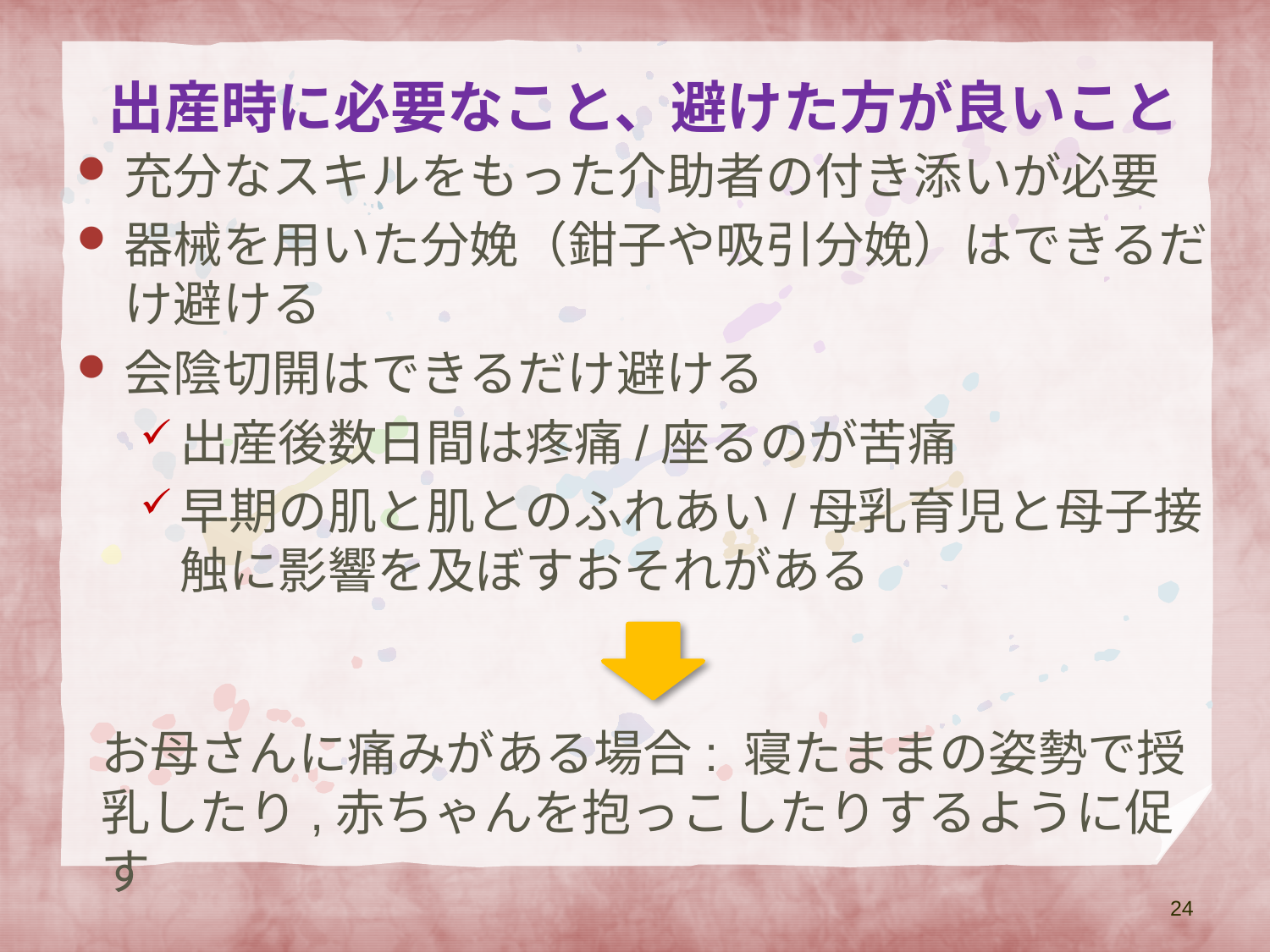

# 出産時に必要なこと、避けた方が良いこと
充分なスキルをもった介助者の付き添いが必要
器械を用いた分娩（鉗子や吸引分娩）はできるだけ避ける
会陰切開はできるだけ避ける
出産後数日間は疼痛/座るのが苦痛
早期の肌と肌とのふれあい/母乳育児と母子接触に影響を及ぼすおそれがある

お母さんに痛みがある場合: 寝たままの姿勢で授乳したり,赤ちゃんを抱っこしたりするように促す
24